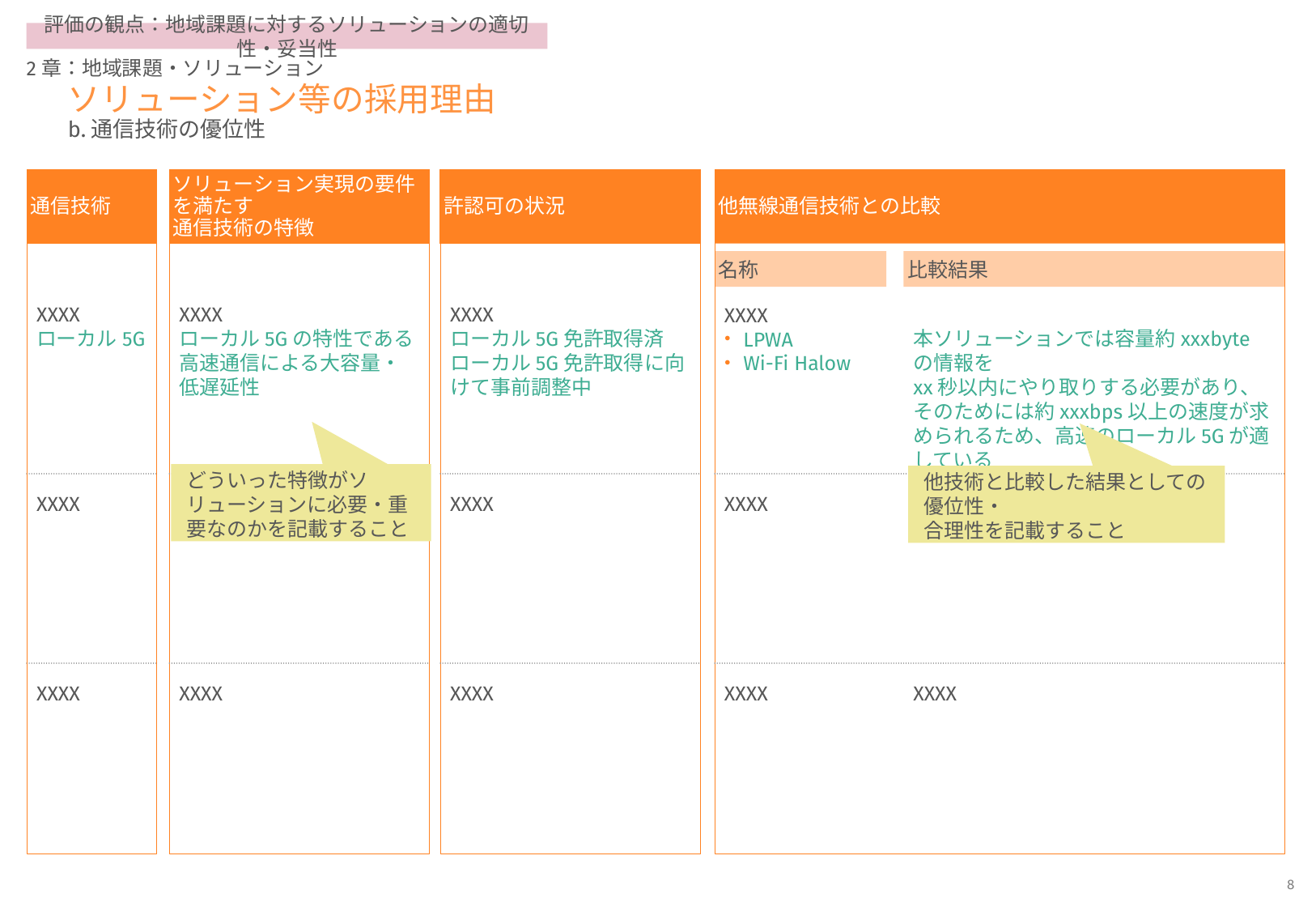

評価の観点：地域課題に対するソリューションの適切性・妥当性
2章：地域課題・ソリューション
# ソリューション等の採用理由 b.通信技術の優位性
通信技術
ソリューション実現の要件を満たす
通信技術の特徴
許認可の状況
他無線通信技術との比較

名称
比較結果

本ソリューションでは容量約xxxbyteの情報を
xx秒以内にやり取りする必要があり、そのためには約xxxbps以上の速度が求められるため、高速のローカル5Gが適している
XXXX
LPWA
Wi-Fi Halow

他技術と比較した結果としての優位性・
合理性を記載すること
XXXX
XXXX
XXXX
XXXX

XXXX
ローカル5Gの特性である高速通信による大容量・低遅延性

XXXX
ローカル5G免許取得済
ローカル5G免許取得に向けて事前調整中
XXXX
ローカル5G
どういった特徴がソリューションに必要・重要なのかを記載すること
XXXX
XXXX
XXXX
XXXX
XXXX
XXXX